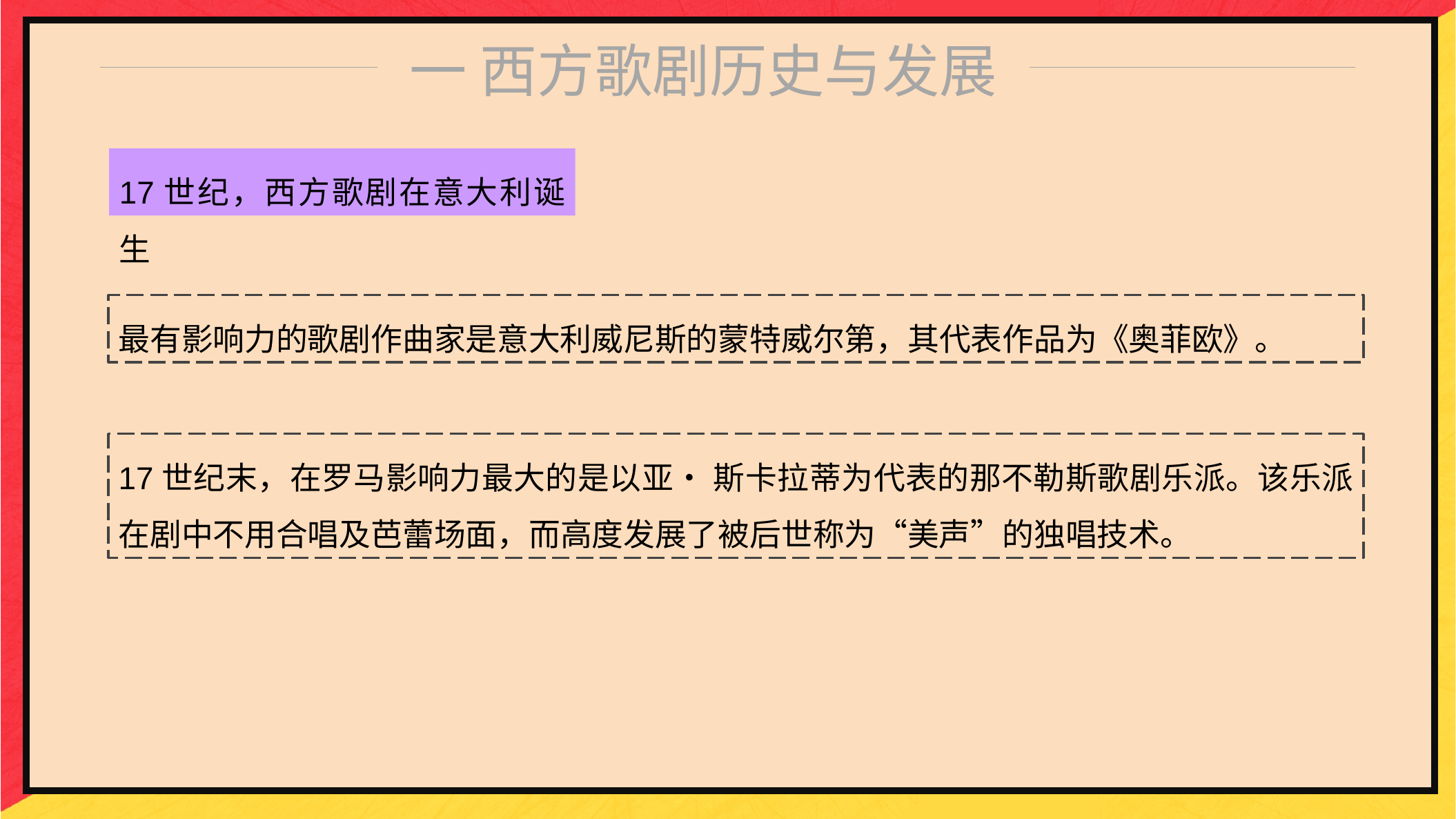

一 西方歌剧历史与发展
17世纪，西方歌剧在意大利诞生
最有影响力的歌剧作曲家是意大利威尼斯的蒙特威尔第，其代表作品为《奥菲欧》。
17世纪末，在罗马影响力最大的是以亚• 斯卡拉蒂为代表的那不勒斯歌剧乐派。该乐派在剧中不用合唱及芭蕾场面，而高度发展了被后世称为“美声”的独唱技术。